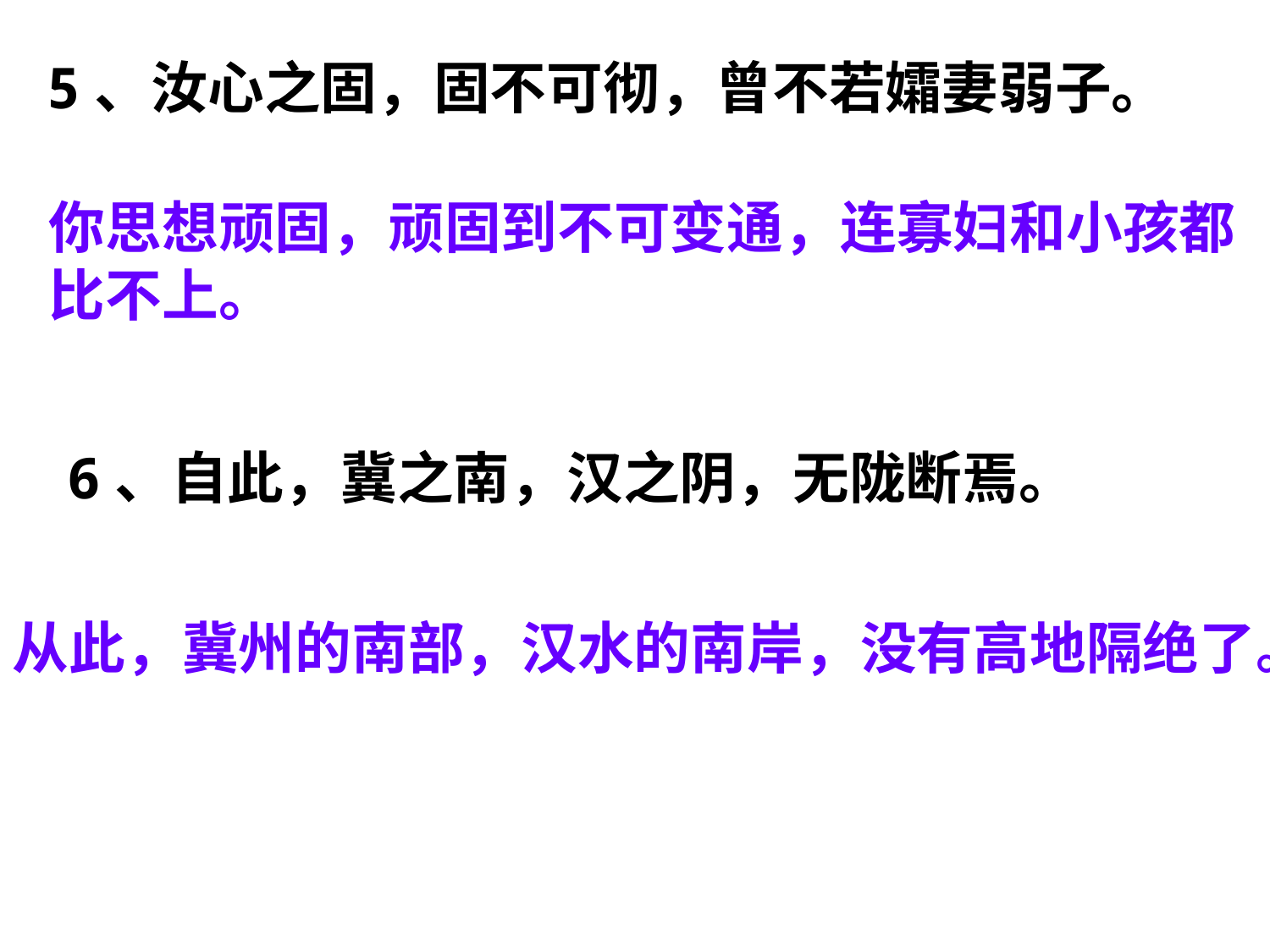

5、汝心之固，固不可彻，曾不若孀妻弱子。
你思想顽固，顽固到不可变通，连寡妇和小孩都
比不上。
6、自此，冀之南，汉之阴，无陇断焉。
从此，冀州的南部，汉水的南岸，没有高地隔绝了。